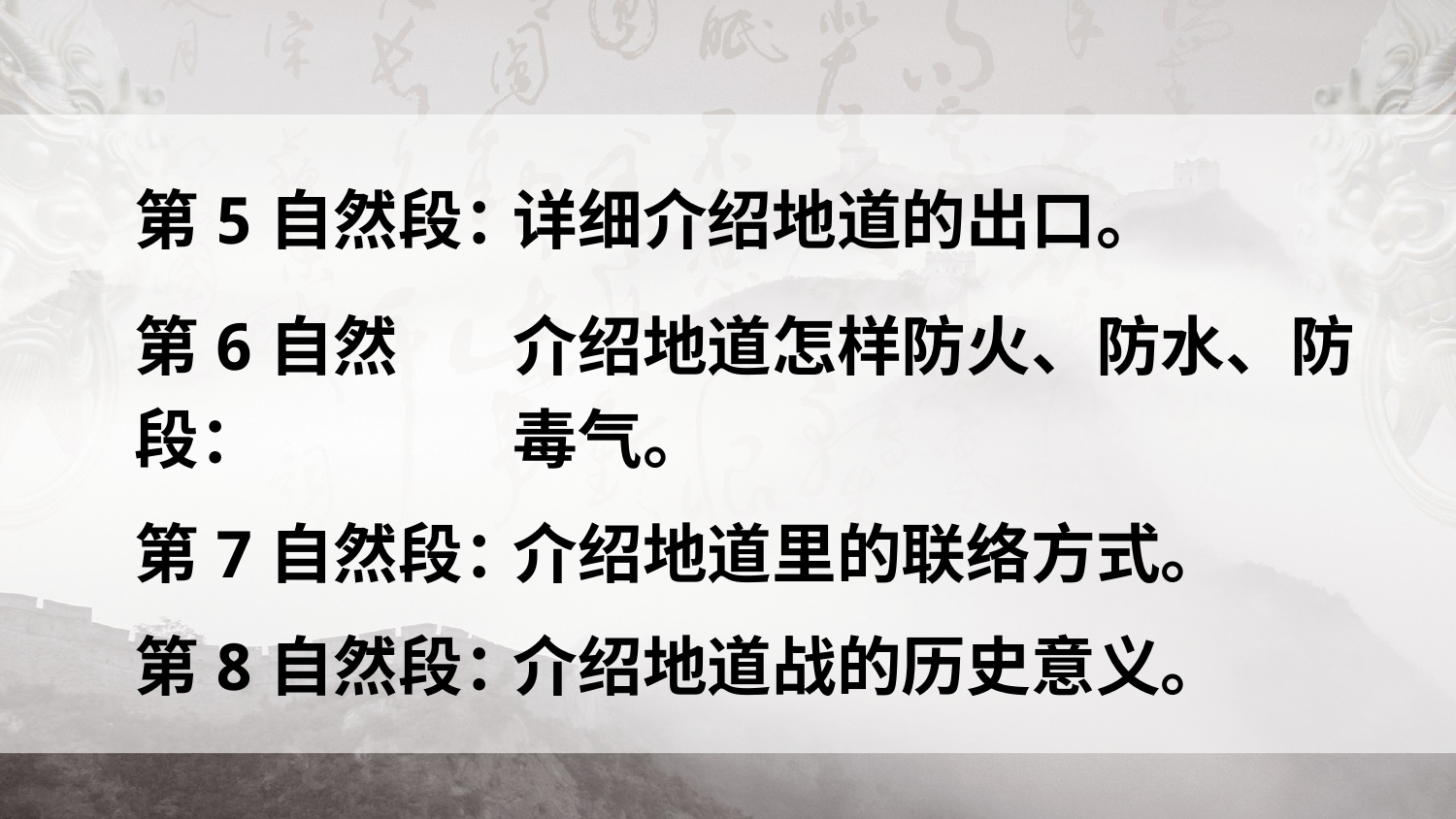

第5自然段：
详细介绍地道的出口。
第6自然段：
介绍地道怎样防火、防水、防毒气。
第7自然段：
介绍地道里的联络方式。
第8自然段：
介绍地道战的历史意义。